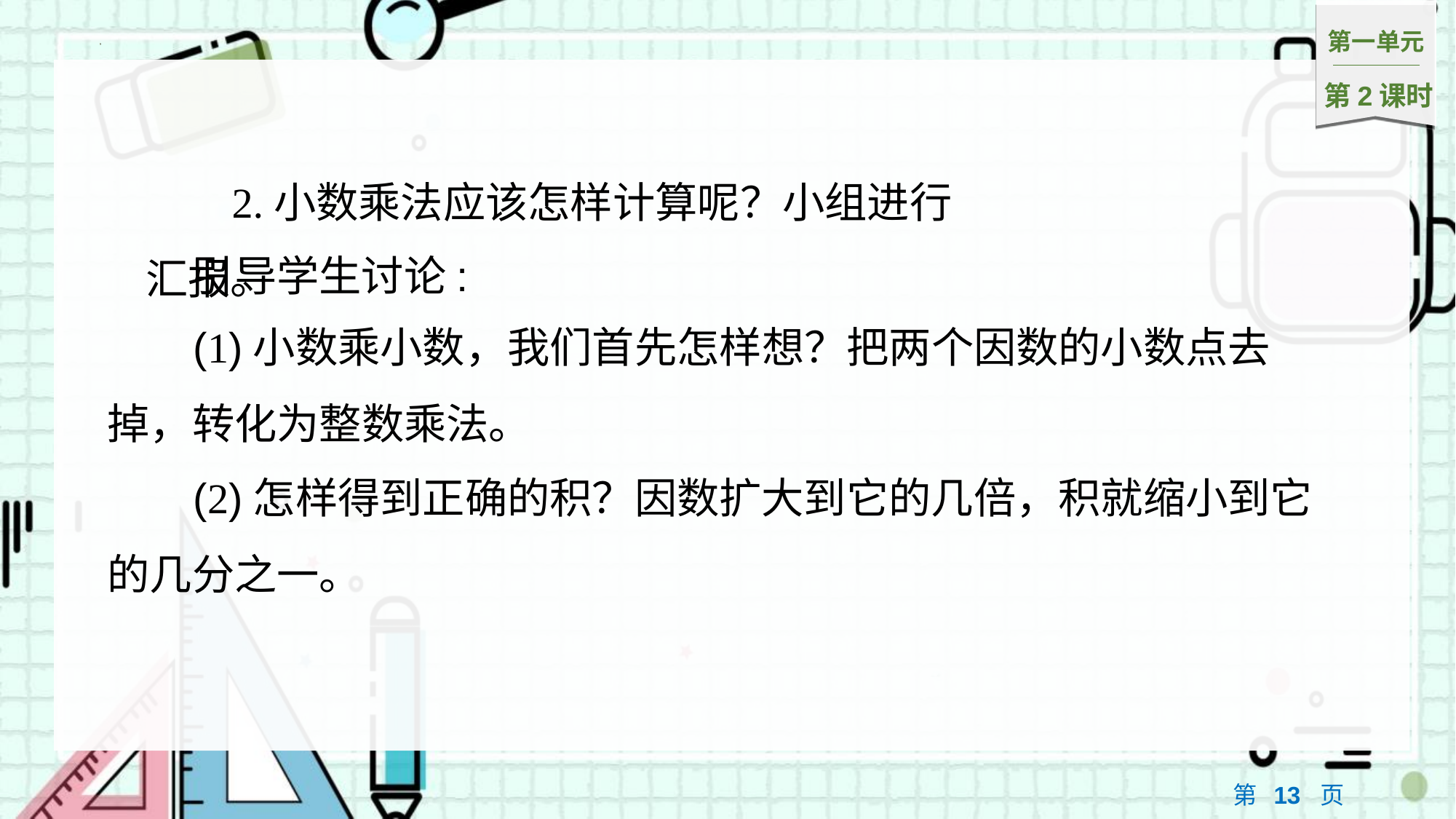

2.小数乘法应该怎样计算呢？小组进行汇报。
　　引导学生讨论:
(1)小数乘小数，我们首先怎样想？把两个因数的小数点去掉，转化为整数乘法。
(2)怎样得到正确的积？因数扩大到它的几倍，积就缩小到它的几分之一。